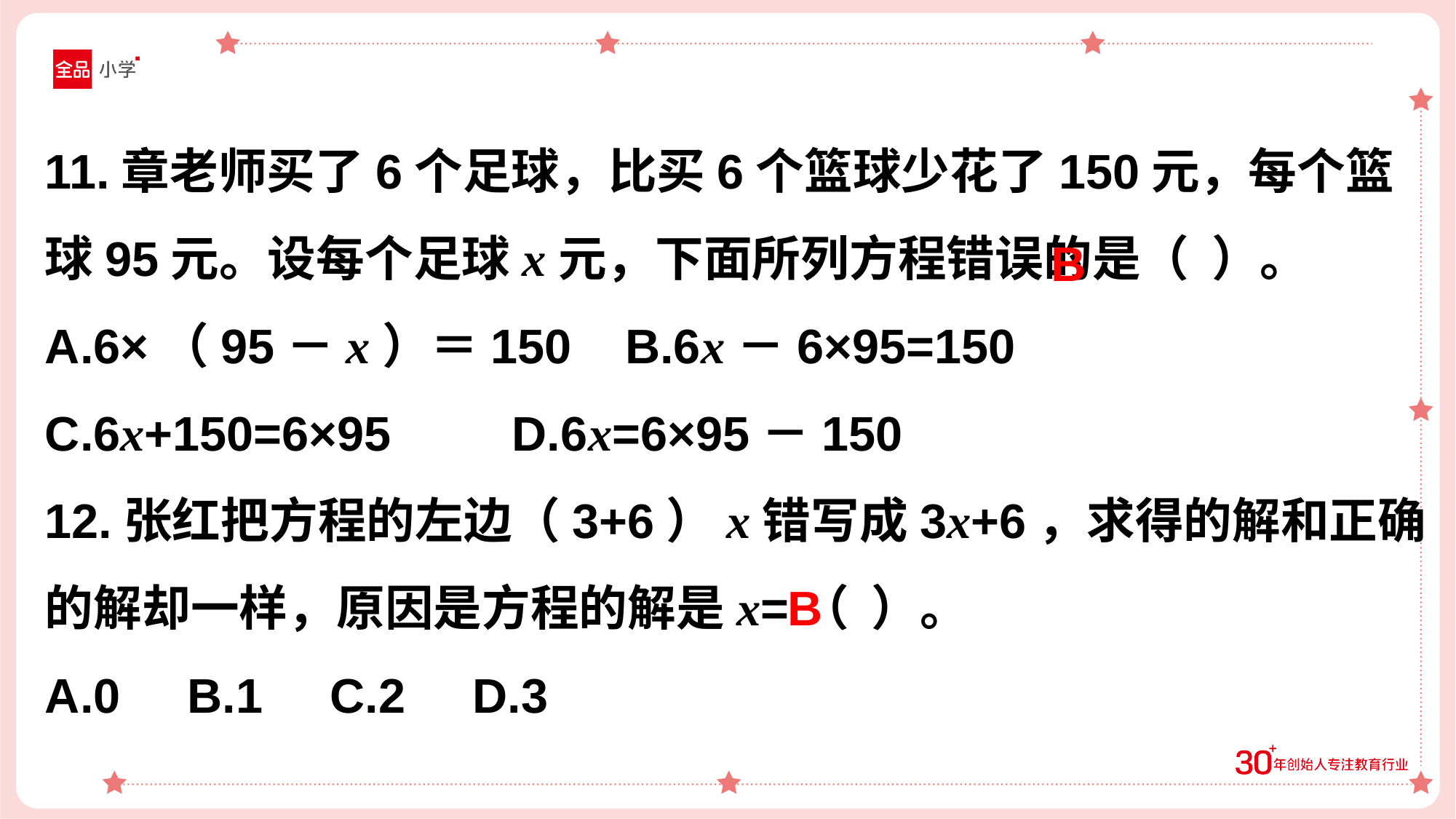

11.章老师买了6个足球，比买6个篮球少花了150元，每个篮球95元。设每个足球x元，下面所列方程错误的是（  ）。
A.6×（95－x）＝150    B.6x－6×95=150
C.6x+150=6×95         D.6x=6×95－150
12.张红把方程的左边（3+6）x错写成3x+6，求得的解和正确的解却一样，原因是方程的解是x=（  ）。
A.0     B.1     C.2     D.3
B
B